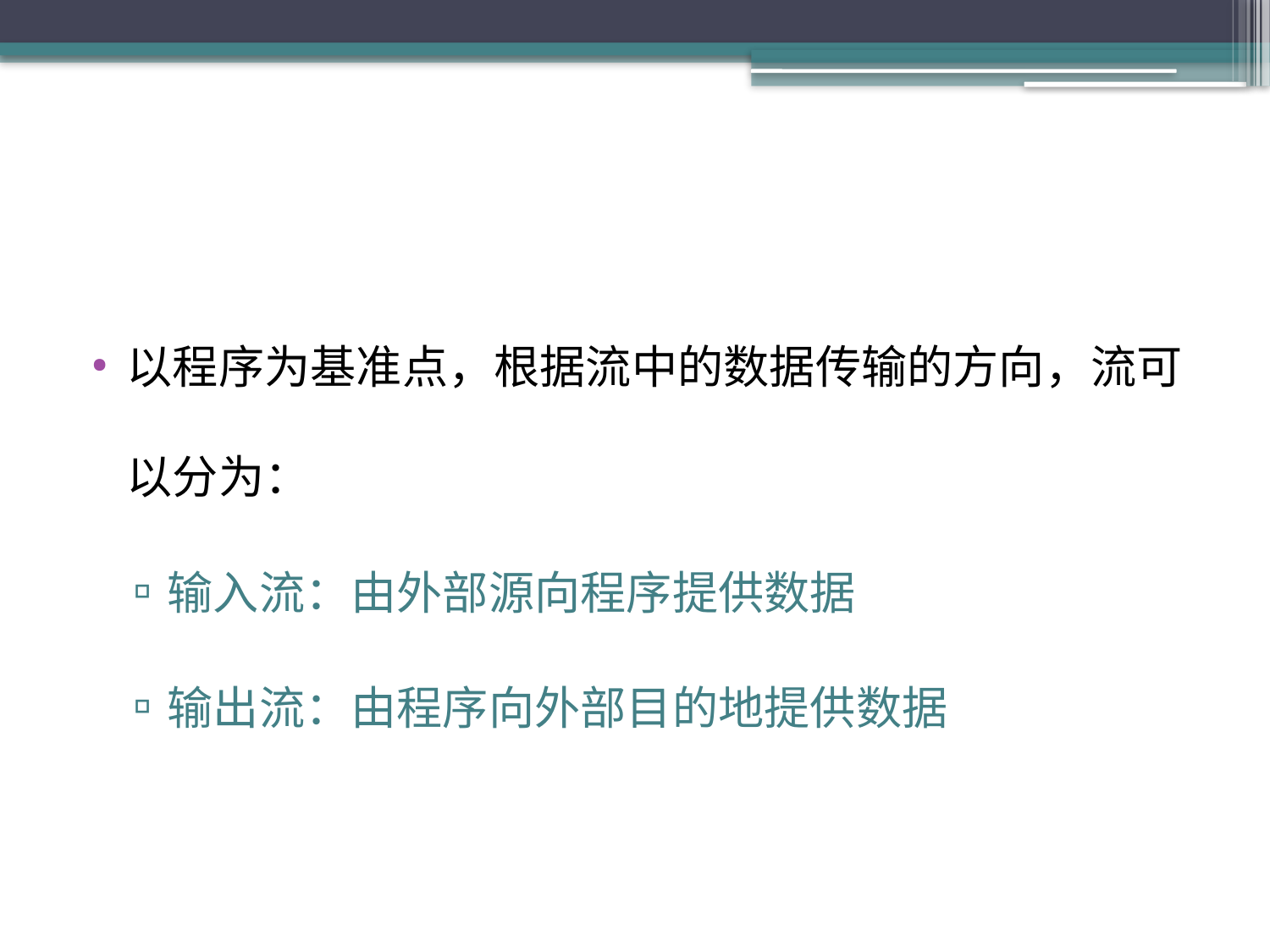

#

以程序为基准点，根据流中的数据传输的方向，流可以分为：
输入流：由外部源向程序提供数据
输出流：由程序向外部目的地提供数据